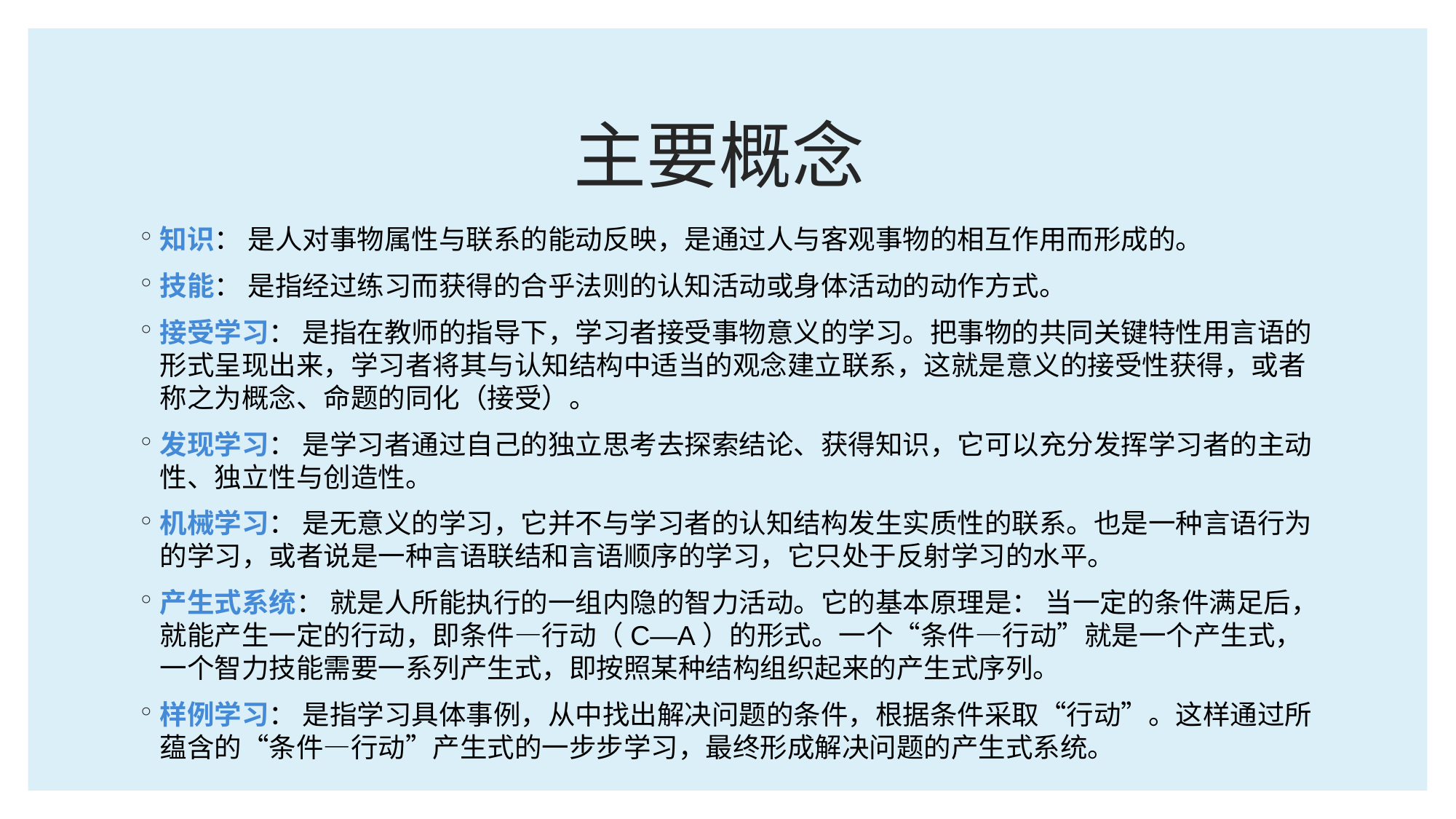

# 主要概念
知识： 是人对事物属性与联系的能动反映，是通过人与客观事物的相互作用而形成的。
技能： 是指经过练习而获得的合乎法则的认知活动或身体活动的动作方式。
接受学习： 是指在教师的指导下，学习者接受事物意义的学习。把事物的共同关键特性用言语的形式呈现出来，学习者将其与认知结构中适当的观念建立联系，这就是意义的接受性获得，或者称之为概念、命题的同化（接受）。
发现学习： 是学习者通过自己的独立思考去探索结论、获得知识，它可以充分发挥学习者的主动性、独立性与创造性。
机械学习： 是无意义的学习，它并不与学习者的认知结构发生实质性的联系。也是一种言语行为的学习，或者说是一种言语联结和言语顺序的学习，它只处于反射学习的水平。
产生式系统： 就是人所能执行的一组内隐的智力活动。它的基本原理是： 当一定的条件满足后，就能产生一定的行动，即条件—行动（C—A）的形式。一个“条件—行动”就是一个产生式，一个智力技能需要一系列产生式，即按照某种结构组织起来的产生式序列。
样例学习： 是指学习具体事例，从中找出解决问题的条件，根据条件采取“行动”。这样通过所蕴含的“条件—行动”产生式的一步步学习，最终形成解决问题的产生式系统。